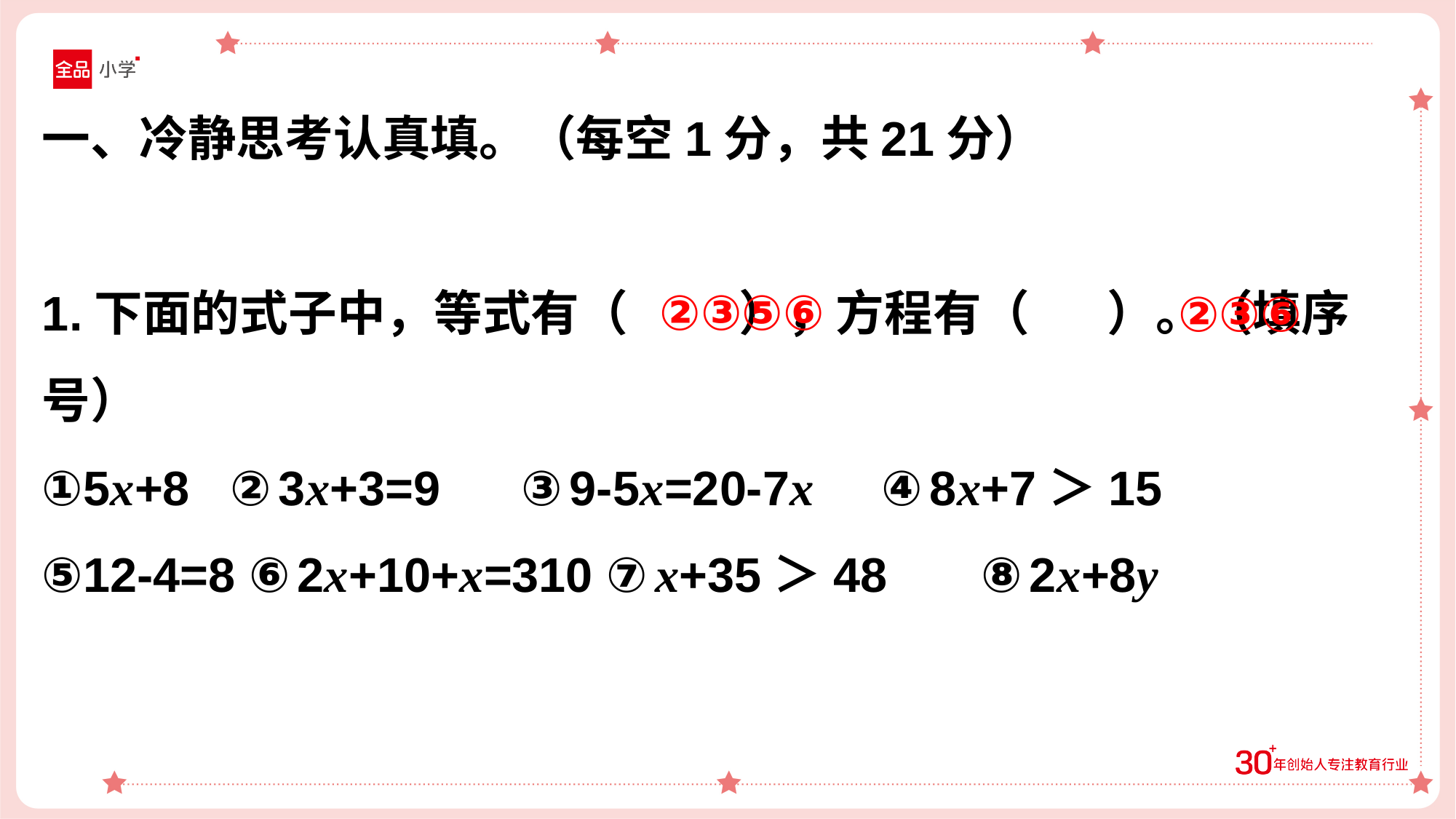

一、冷静思考认真填。（每空1分，共21分）

1.下面的式子中，等式有（          ），方程有（       ）。（填序号）
①5x+8   ②3x+3=9      ③9-5x=20-7x     ④8x+7＞15
⑤12-4=8 ⑥2x+10+x=310 ⑦x+35＞48       ⑧2x+8y
②③⑤⑥
②③⑥